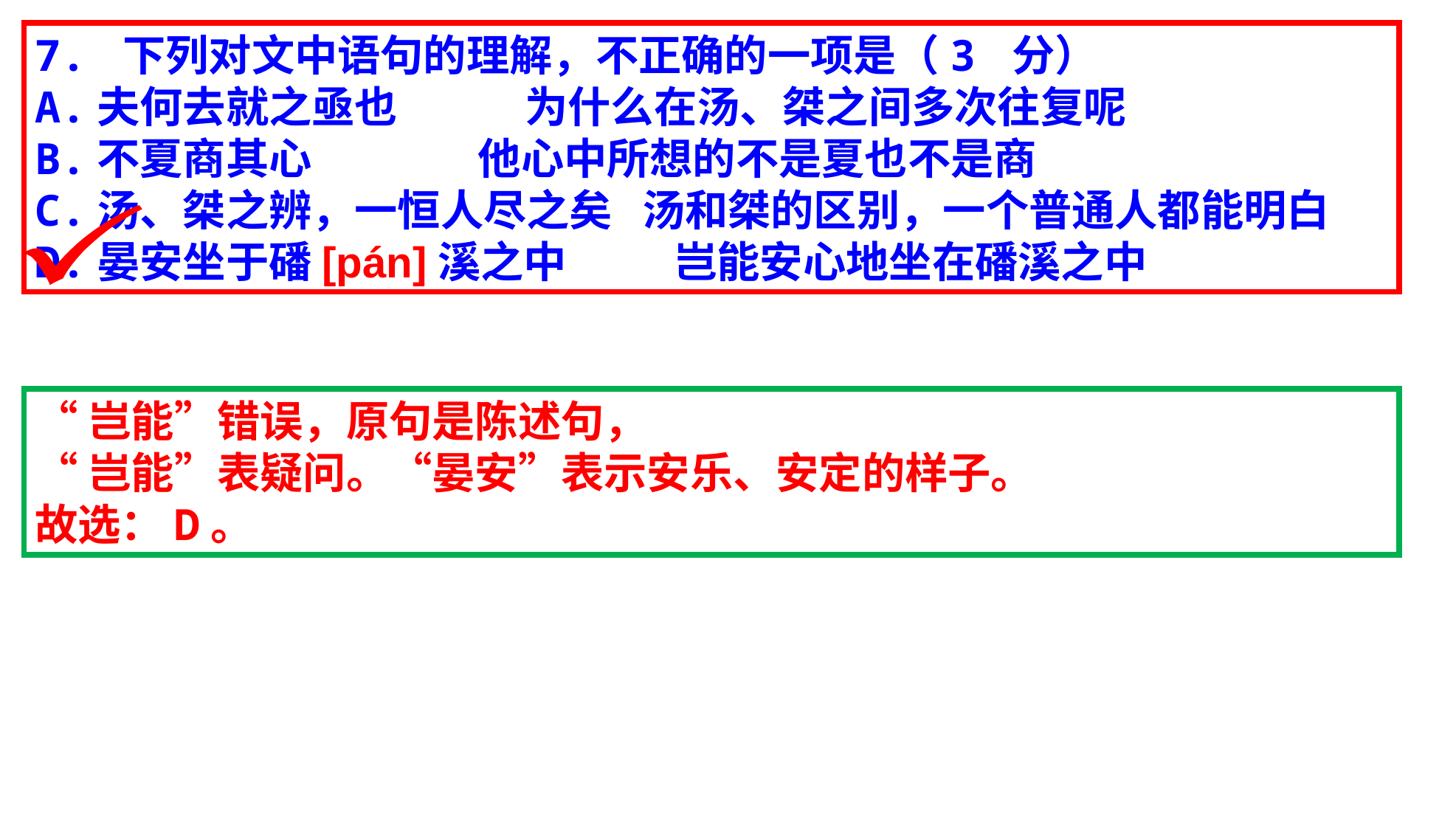

7. 下列对文中语句的理解，不正确的一项是（3 分）
A.夫何去就之亟也             为什么在汤、桀之间多次往复呢
B.不夏商其心                 他心中所想的不是夏也不是商
C.汤、桀之辨，一恒人尽之矣   汤和桀的区别，一个普通人都能明白
D.晏安坐于磻[pán]溪之中           岂能安心地坐在磻溪之中

“岂能”错误，原句是陈述句，
“岂能”表疑问。“晏安”表示安乐、安定的样子。
故选：D。